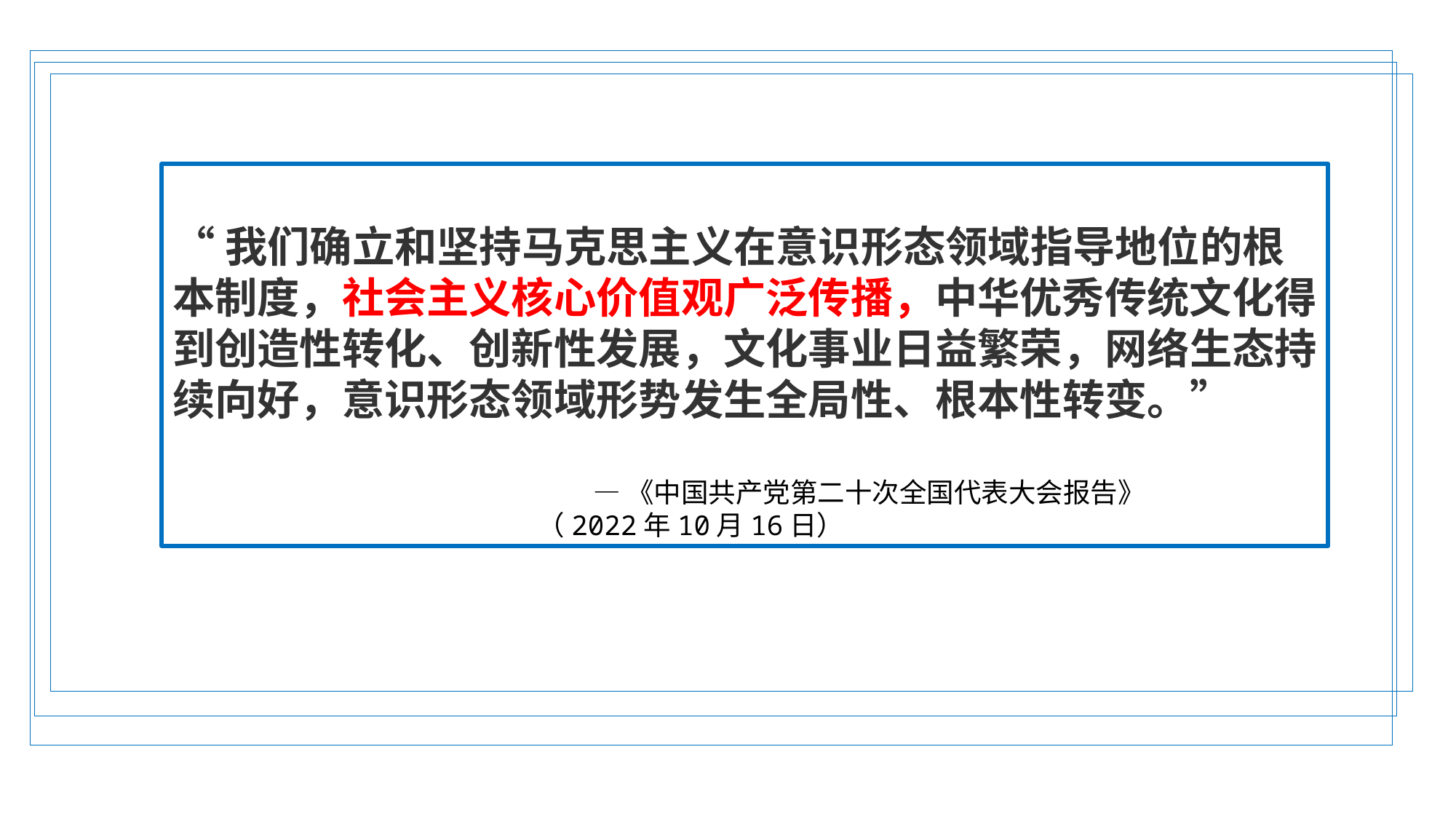

“我们确立和坚持马克思主义在意识形态领域指导地位的根本制度，社会主义核心价值观广泛传播，中华优秀传统文化得到创造性转化、创新性发展，文化事业日益繁荣，网络生态持续向好，意识形态领域形势发生全局性、根本性转变。”

                                                                    —《中国共产党第二十次全国代表大会报告》
                                                          （2022年10月16日）